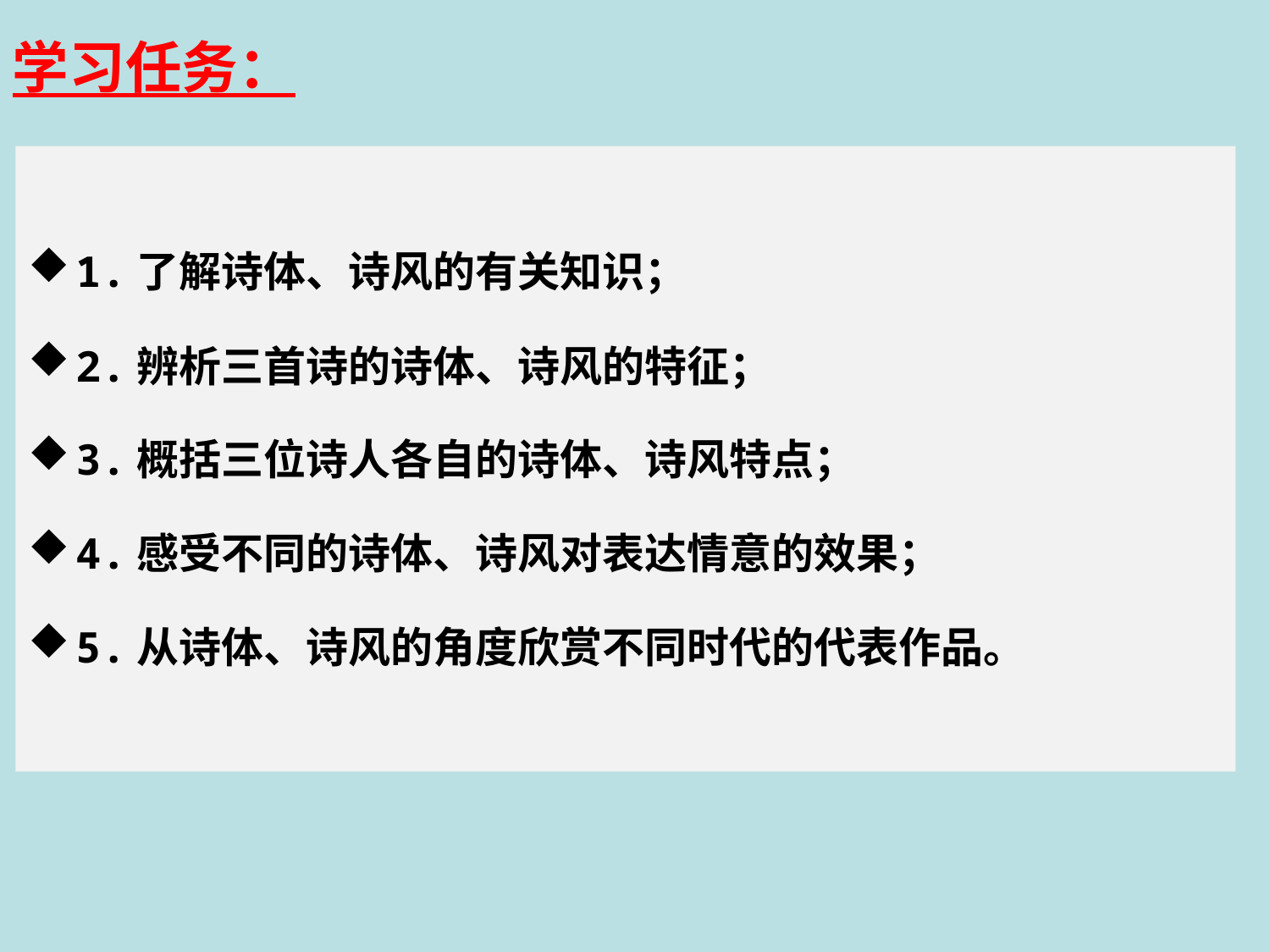

学习任务：

1.了解诗体、诗风的有关知识；
2.辨析三首诗的诗体、诗风的特征；
3.概括三位诗人各自的诗体、诗风特点；
4.感受不同的诗体、诗风对表达情意的效果；
5.从诗体、诗风的角度欣赏不同时代的代表作品。